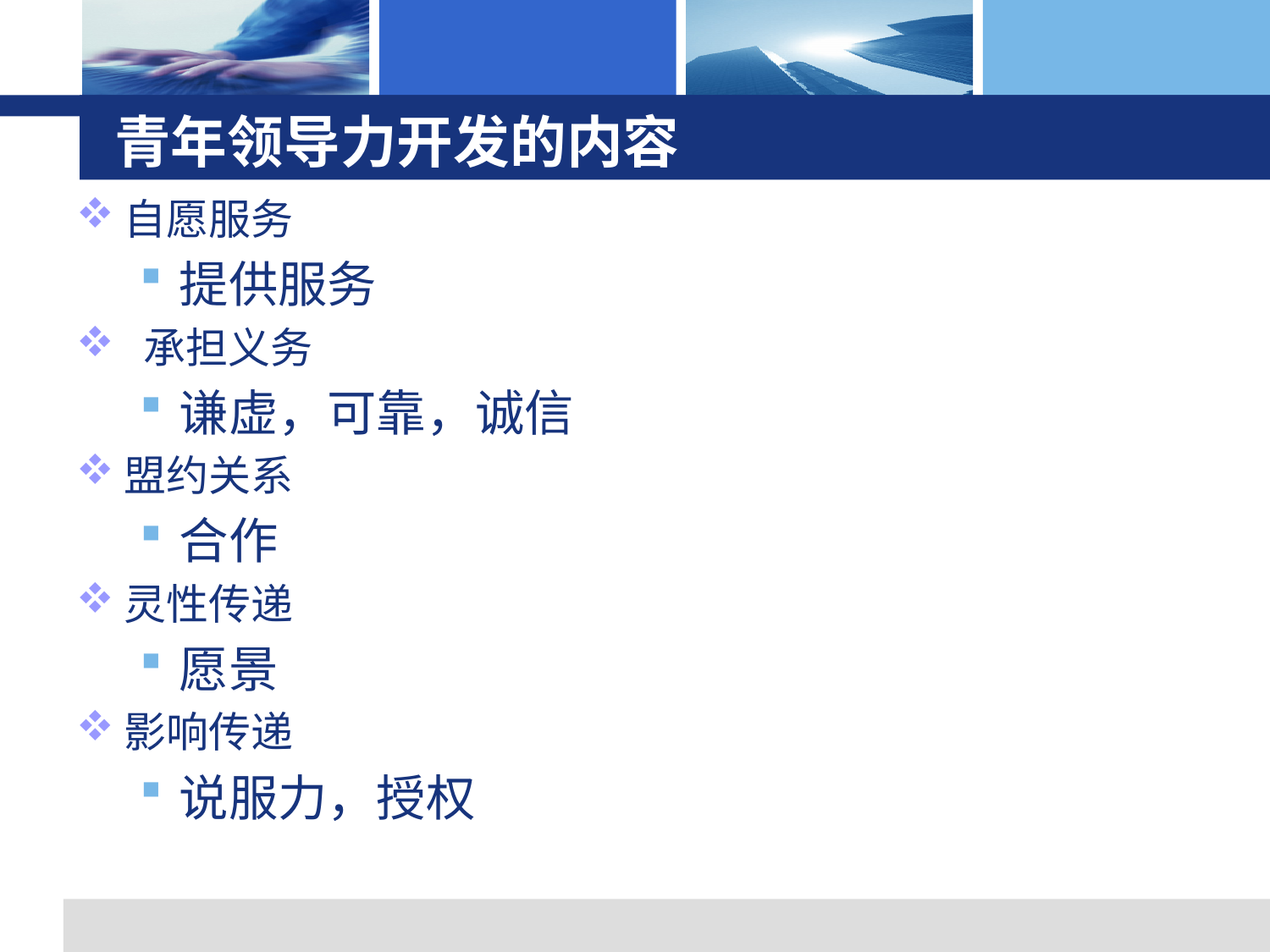

# 青年领导力开发的内容
自愿服务
提供服务
 承担义务
谦虚，可靠，诚信
盟约关系
合作
灵性传递
愿景
影响传递
说服力，授权